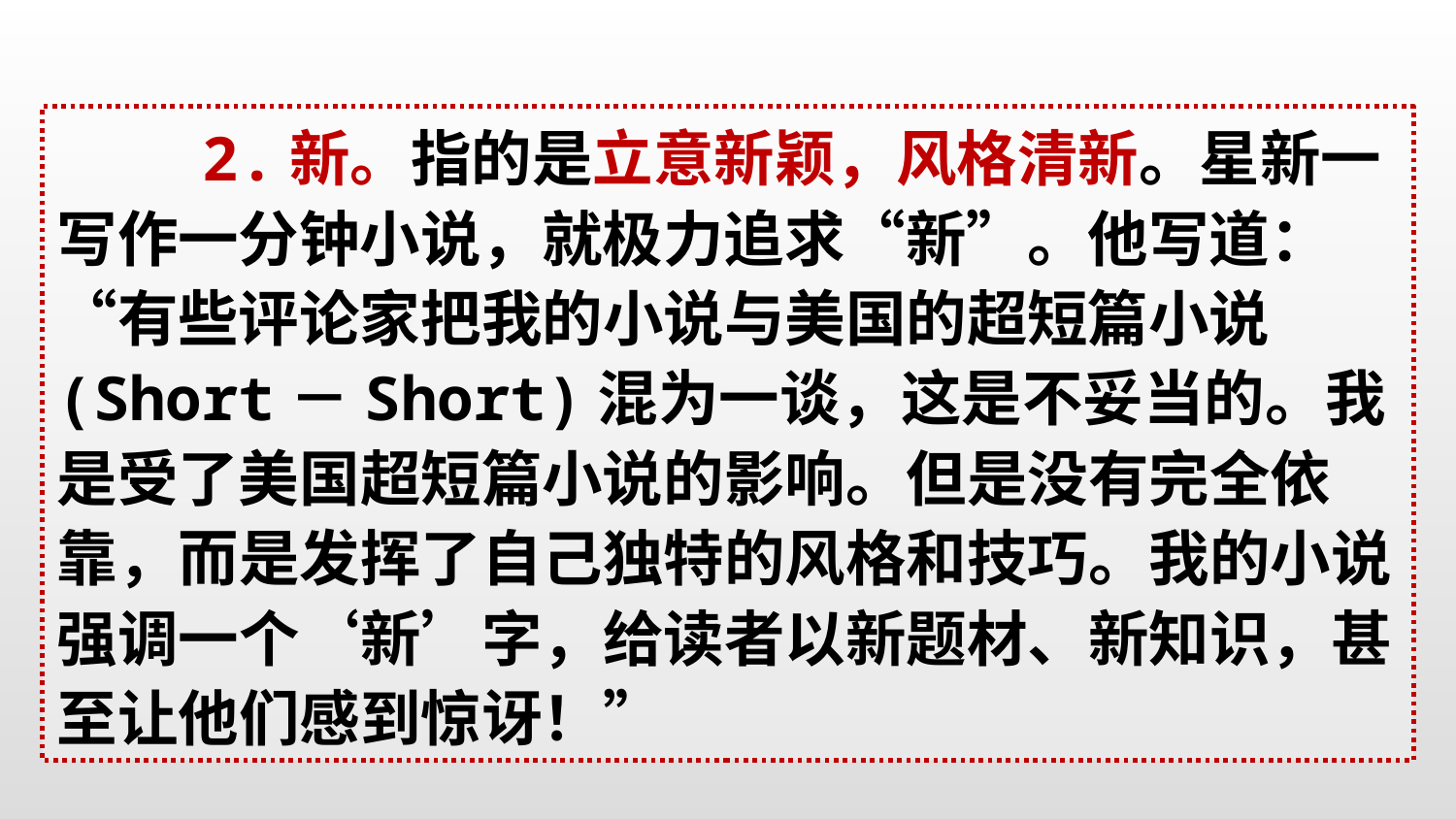

2.新。指的是立意新颖，风格清新。星新一写作一分钟小说，就极力追求“新”。他写道：“有些评论家把我的小说与美国的超短篇小说(Short－Short)混为一谈，这是不妥当的。我是受了美国超短篇小说的影响。但是没有完全依靠，而是发挥了自己独特的风格和技巧。我的小说强调一个‘新’字，给读者以新题材、新知识，甚至让他们感到惊讶！”